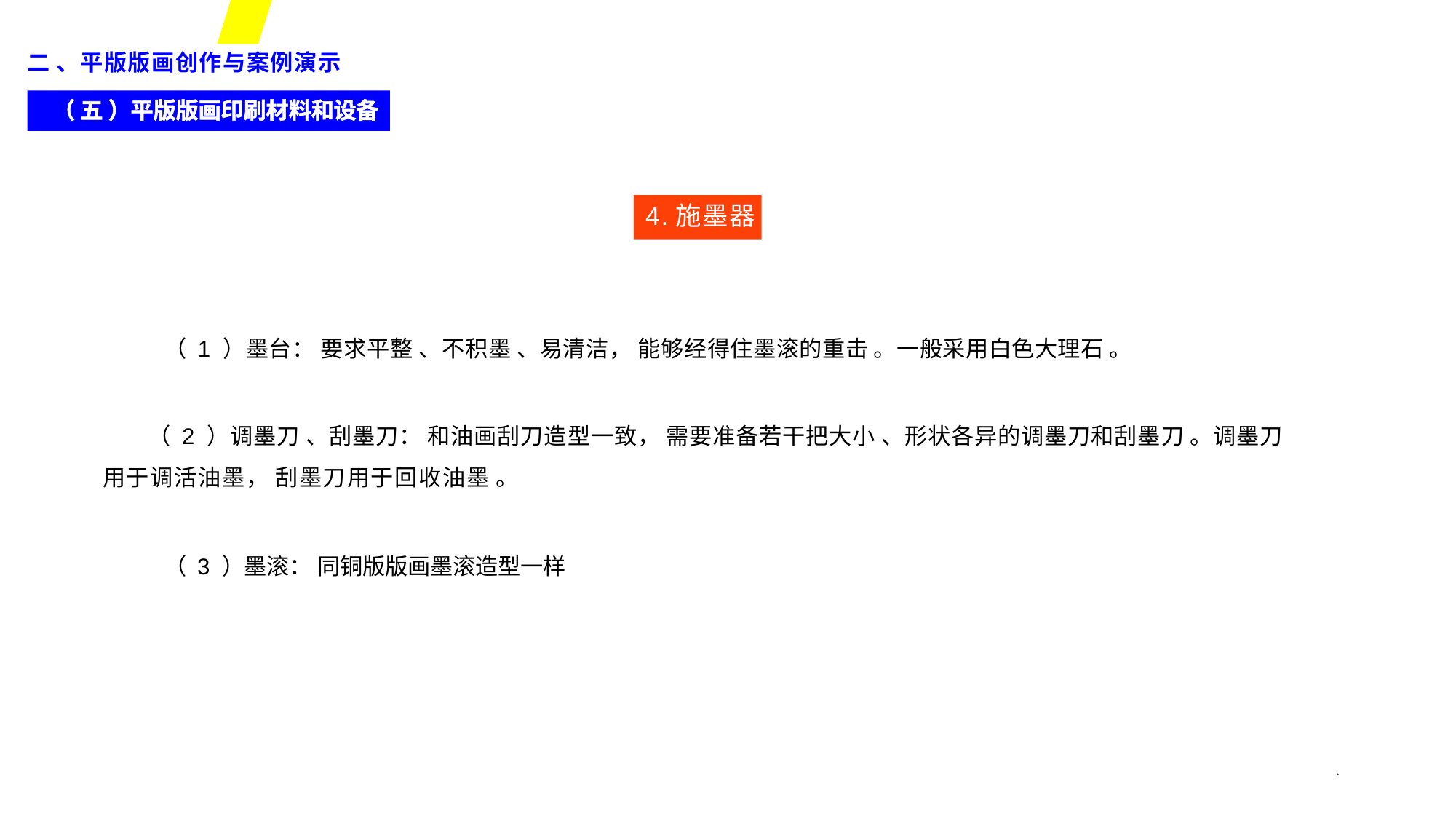

二 、平版版画创作与案例演示

（ 五 ）平版版画印刷材料和设备

4.施墨器

（ 1 ）墨台： 要求平整 、不积墨 、易清洁， 能够经得住墨滚的重击 。一般采用白色大理石 。

（ 2 ）调墨刀 、刮墨刀： 和油画刮刀造型一致， 需要准备若干把大小 、形状各异的调墨刀和刮墨刀 。调墨刀
用于调活油墨， 刮墨刀用于回收油墨 。

（ 3 ）墨滚： 同铜版版画墨滚造型一样

*